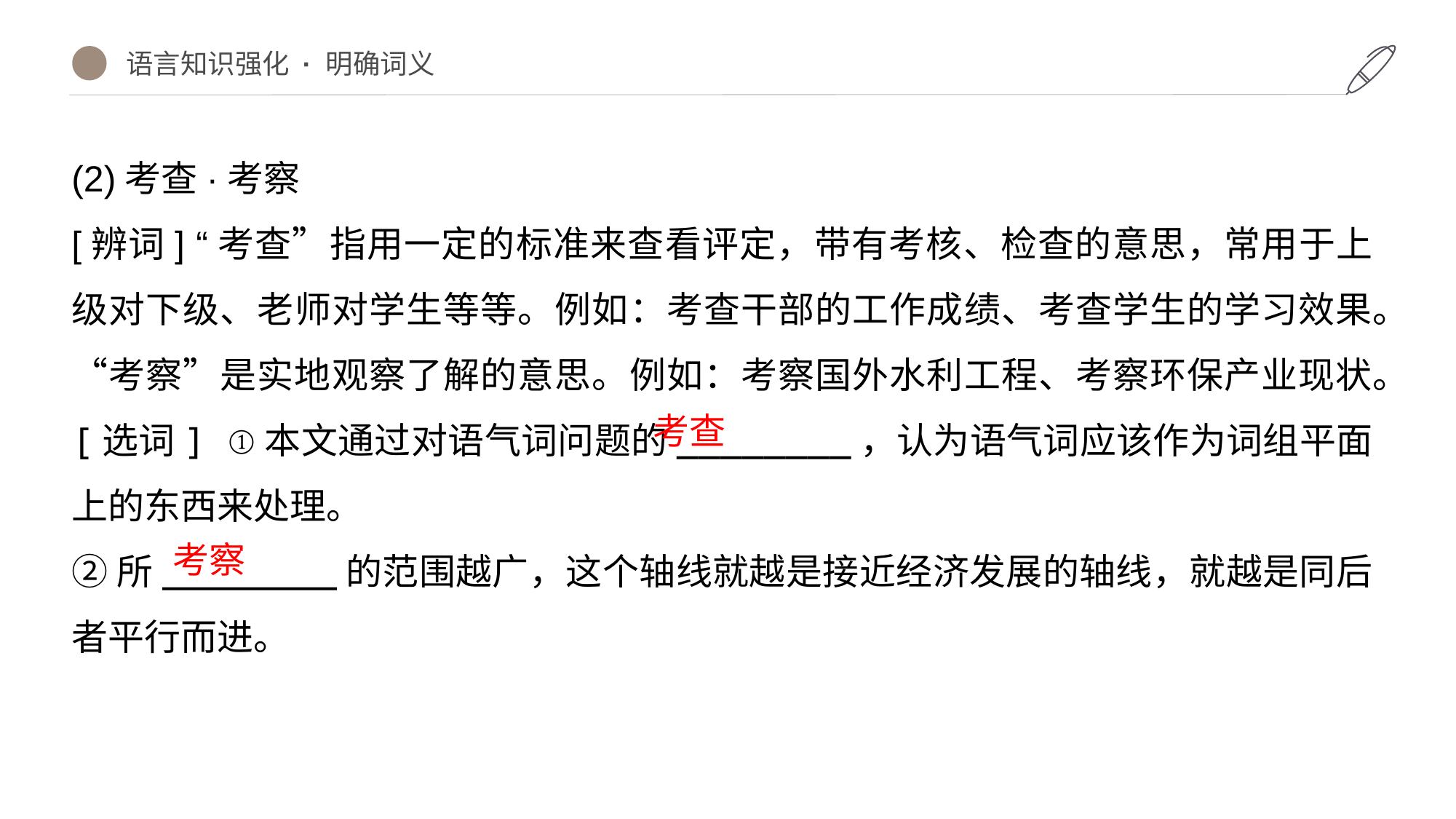

语言知识强化 · 明确词义

(2)考查·考察
[辨词] “考查”指用一定的标准来查看评定，带有考核、检查的意思，常用于上级对下级、老师对学生等等。例如：考查干部的工作成绩、考查学生的学习效果。“考察”是实地观察了解的意思。例如：考察国外水利工程、考察环保产业现状。
[选词] ①本文通过对语气词问题的________，认为语气词应该作为词组平面上的东西来处理。
②所________的范围越广，这个轴线就越是接近经济发展的轴线，就越是同后者平行而进。
考查
考察